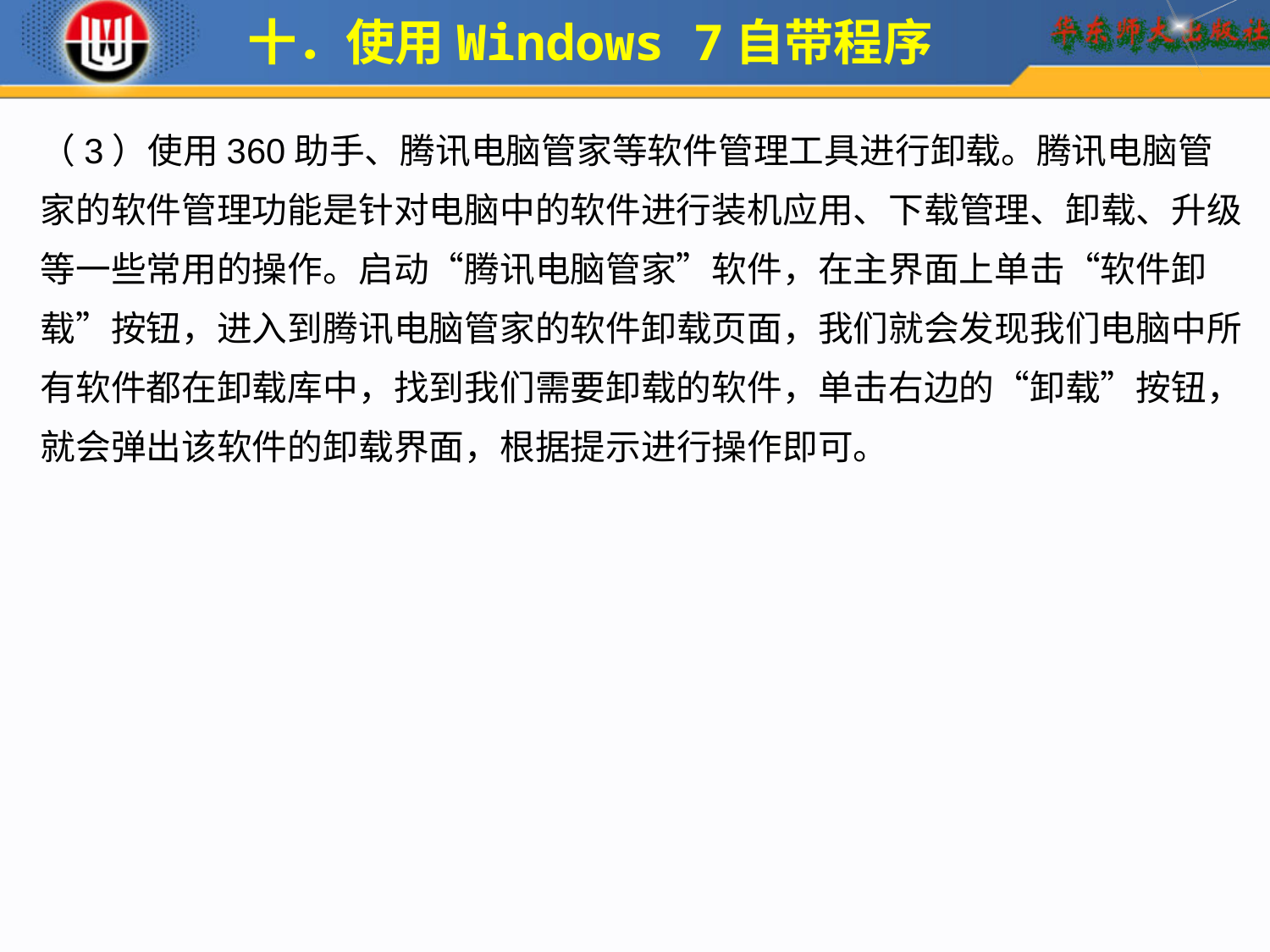

十．使用Windows 7自带程序
（3）使用360助手、腾讯电脑管家等软件管理工具进行卸载。腾讯电脑管家的软件管理功能是针对电脑中的软件进行装机应用、下载管理、卸载、升级等一些常用的操作。启动“腾讯电脑管家”软件，在主界面上单击“软件卸载”按钮，进入到腾讯电脑管家的软件卸载页面，我们就会发现我们电脑中所有软件都在卸载库中，找到我们需要卸载的软件，单击右边的“卸载”按钮，就会弹出该软件的卸载界面，根据提示进行操作即可。